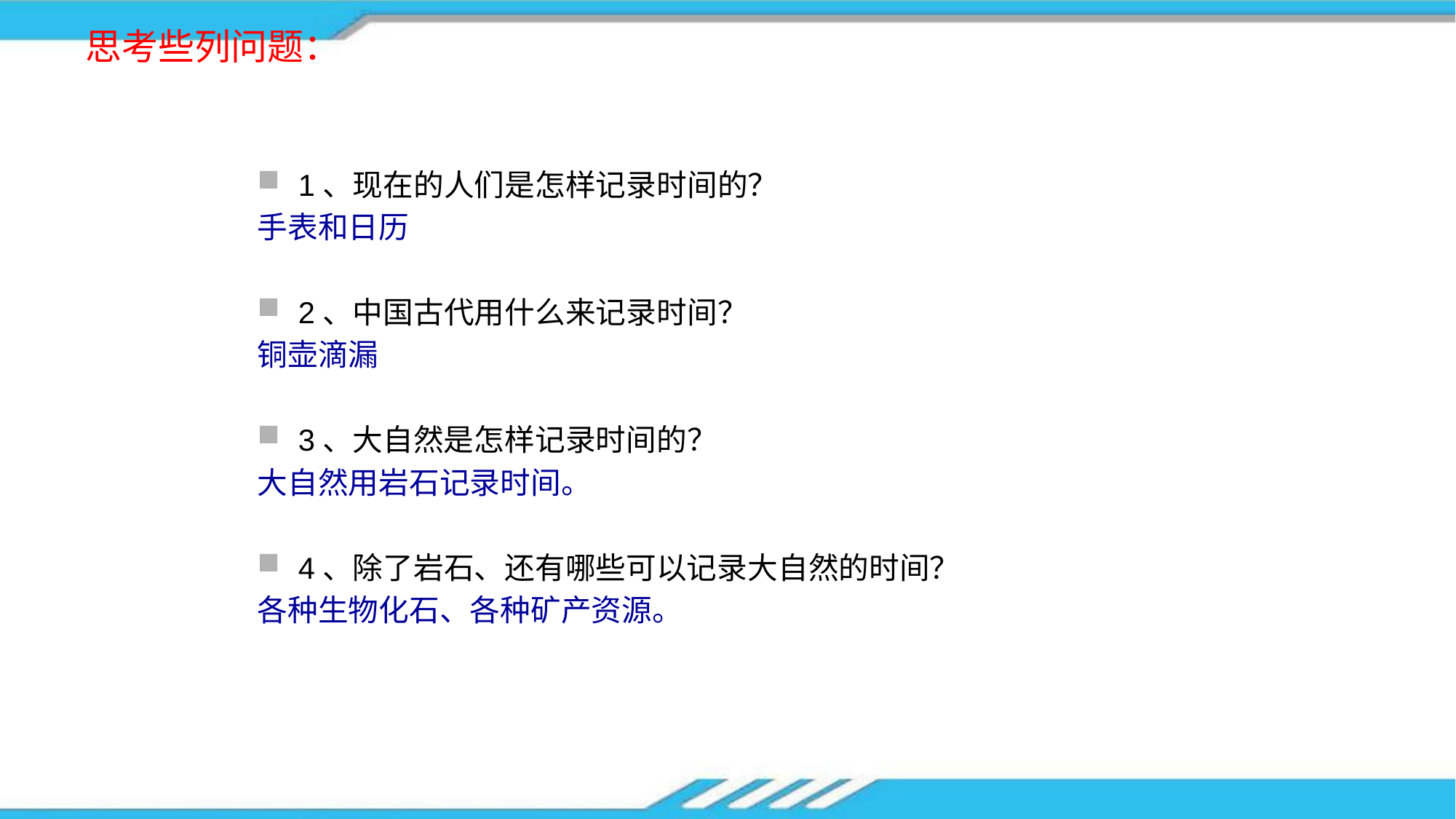

# 思考些列问题：
1、现在的人们是怎样记录时间的？
手表和日历

2、中国古代用什么来记录时间？
铜壶滴漏

3、大自然是怎样记录时间的？
大自然用岩石记录时间。

4、除了岩石、还有哪些可以记录大自然的时间？
各种生物化石、各种矿产资源。